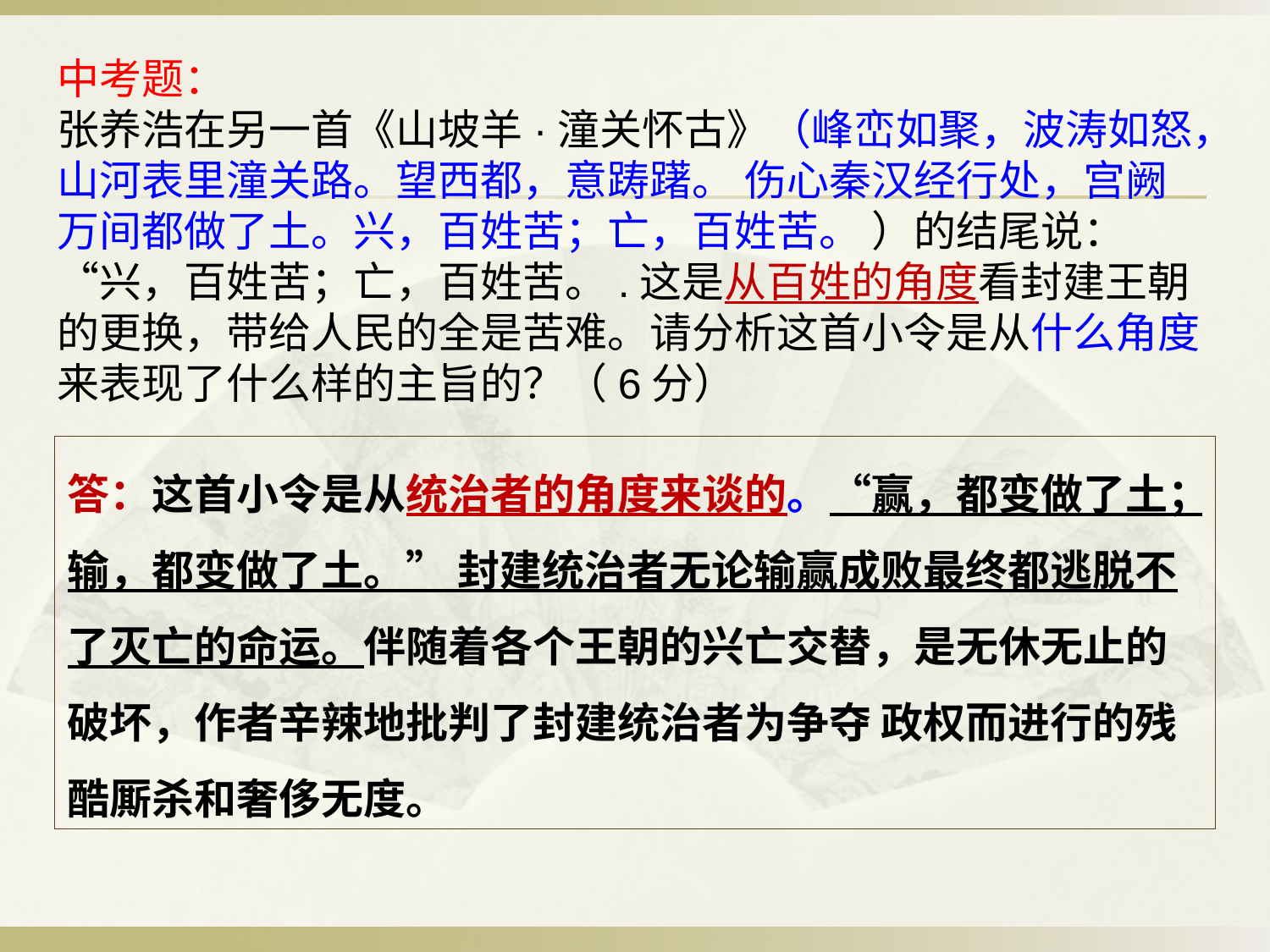

中考题：
张养浩在另一首《山坡羊·潼关怀古》（峰峦如聚，波涛如怒，山河表里潼关路。望西都，意踌躇。 伤心秦汉经行处，宫阙万间都做了土。兴，百姓苦；亡，百姓苦。 ）的结尾说：“兴，百姓苦；亡，百姓苦。.这是从百姓的角度看封建王朝的更换，带给人民的全是苦难。请分析这首小令是从什么角度来表现了什么样的主旨的？（6分）
答：这首小令是从统治者的角度来谈的。“赢，都变做了土；输，都变做了土。” 封建统治者无论输赢成败最终都逃脱不了灭亡的命运。伴随着各个王朝的兴亡交替，是无休无止的破坏，作者辛辣地批判了封建统治者为争夺 政权而进行的残酷厮杀和奢侈无度。